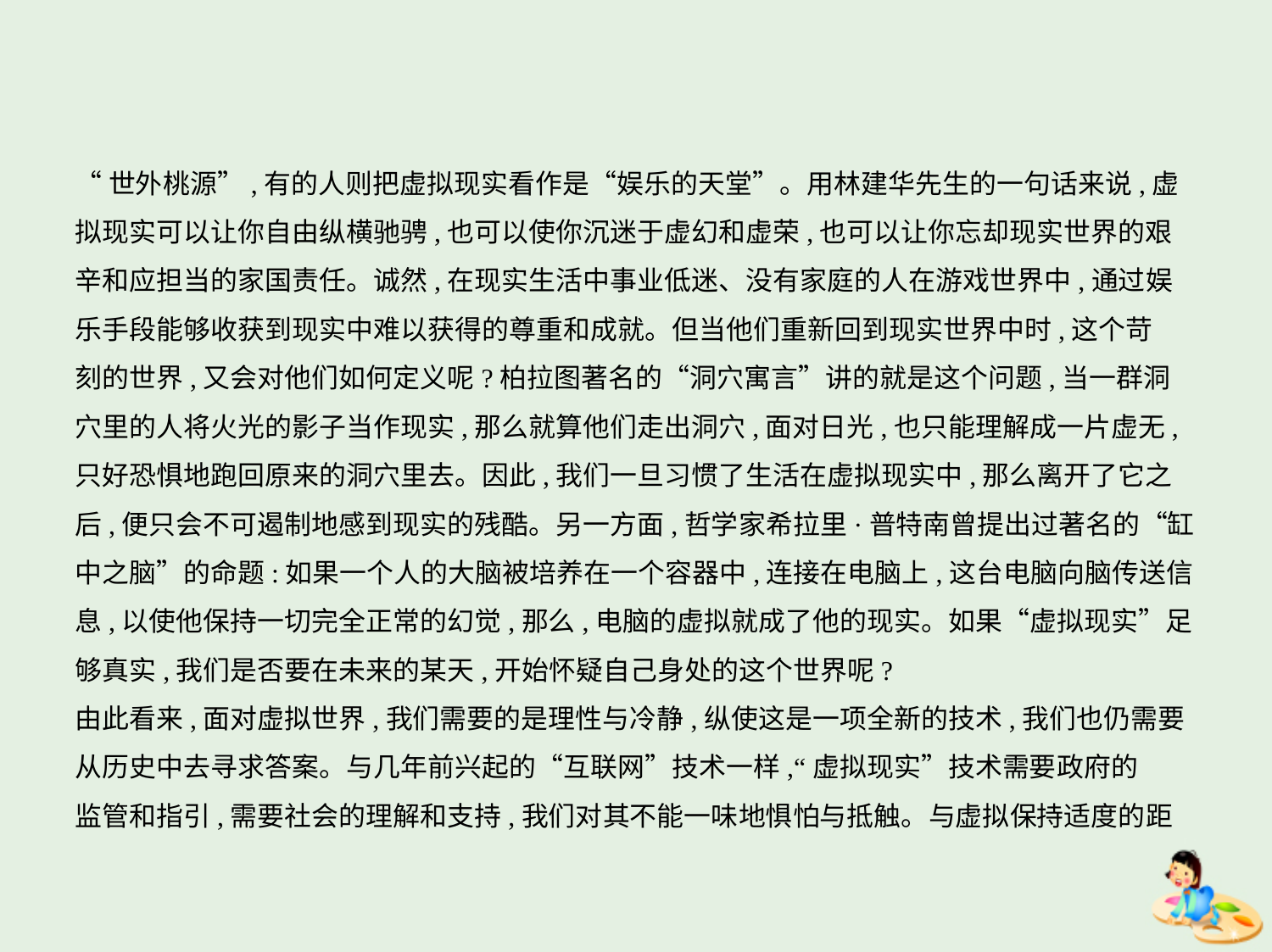

“世外桃源”,有的人则把虚拟现实看作是“娱乐的天堂”。用林建华先生的一句话来说,虚
拟现实可以让你自由纵横驰骋,也可以使你沉迷于虚幻和虚荣,也可以让你忘却现实世界的艰
辛和应担当的家国责任。诚然,在现实生活中事业低迷、没有家庭的人在游戏世界中,通过娱
乐手段能够收获到现实中难以获得的尊重和成就。但当他们重新回到现实世界中时,这个苛
刻的世界,又会对他们如何定义呢?柏拉图著名的“洞穴寓言”讲的就是这个问题,当一群洞
穴里的人将火光的影子当作现实,那么就算他们走出洞穴,面对日光,也只能理解成一片虚无,
只好恐惧地跑回原来的洞穴里去。因此,我们一旦习惯了生活在虚拟现实中,那么离开了它之
后,便只会不可遏制地感到现实的残酷。另一方面,哲学家希拉里·普特南曾提出过著名的“缸
中之脑”的命题:如果一个人的大脑被培养在一个容器中,连接在电脑上,这台电脑向脑传送信
息,以使他保持一切完全正常的幻觉,那么,电脑的虚拟就成了他的现实。如果“虚拟现实”足
够真实,我们是否要在未来的某天,开始怀疑自己身处的这个世界呢?
由此看来,面对虚拟世界,我们需要的是理性与冷静,纵使这是一项全新的技术,我们也仍需要
从历史中去寻求答案。与几年前兴起的“互联网”技术一样,“虚拟现实”技术需要政府的
监管和指引,需要社会的理解和支持,我们对其不能一味地惧怕与抵触。与虚拟保持适度的距